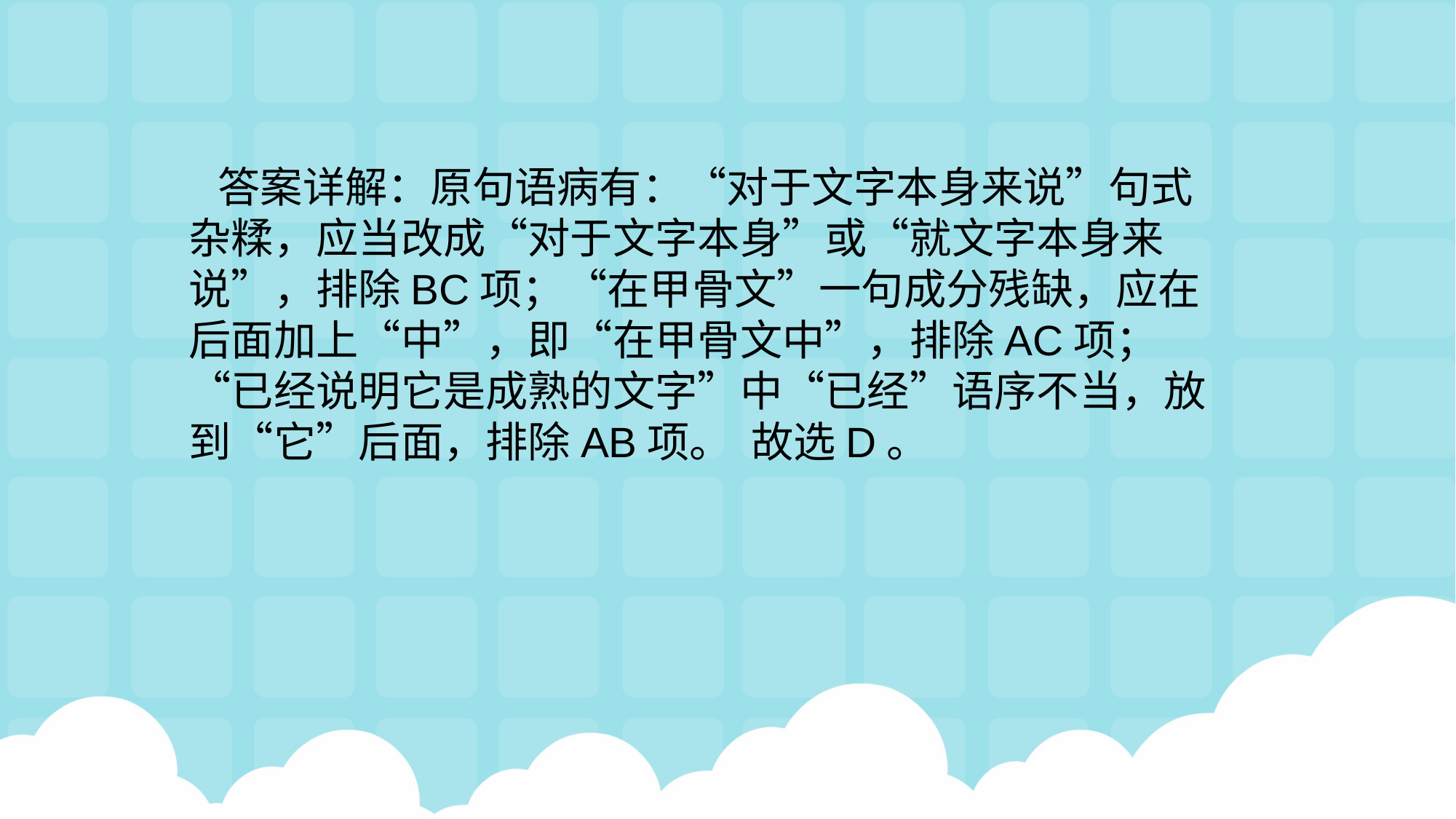

答案详解：原句语病有：“对于文字本身来说”句式杂糅，应当改成“对于文字本身”或“就文字本身来说”，排除BC项；“在甲骨文”一句成分残缺，应在后面加上“中”，即“在甲骨文中”，排除AC项；“已经说明它是成熟的文字”中“已经”语序不当，放到“它”后面，排除AB项。  故选D。